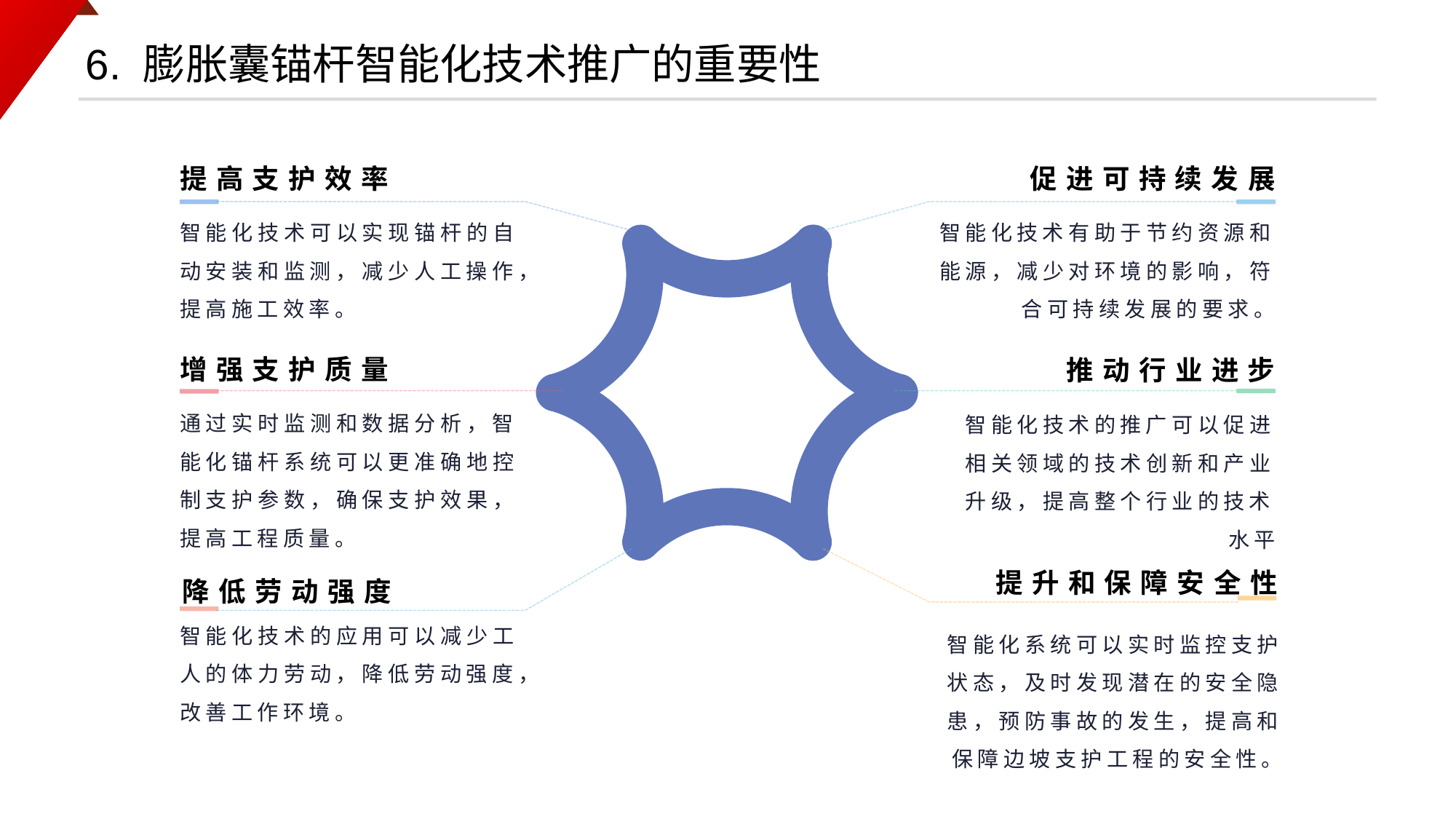

6. 膨胀囊锚杆智能化技术推广的重要性

提高支护效率
促进可持续发展

智能化技术可以实现锚杆的自动安装和监测，减少人工操作，提高施工效率。
智能化技术有助于节约资源和能源，减少对环境的影响，符合可持续发展的要求。

增强支护质量
推动行业进步

通过实时监测和数据分析，智能化锚杆系统可以更准确地控制支护参数，确保支护效果，提高工程质量。
智能化技术的推广可以促进相关领域的技术创新和产业升级，提高整个行业的技术水平

提升和保障安全性
降低劳动强度

智能化技术的应用可以减少工人的体力劳动，降低劳动强度，改善工作环境。
智能化系统可以实时监控支护状态，及时发现潜在的安全隐患，预防事故的发生，提高和保障边坡支护工程的安全性。